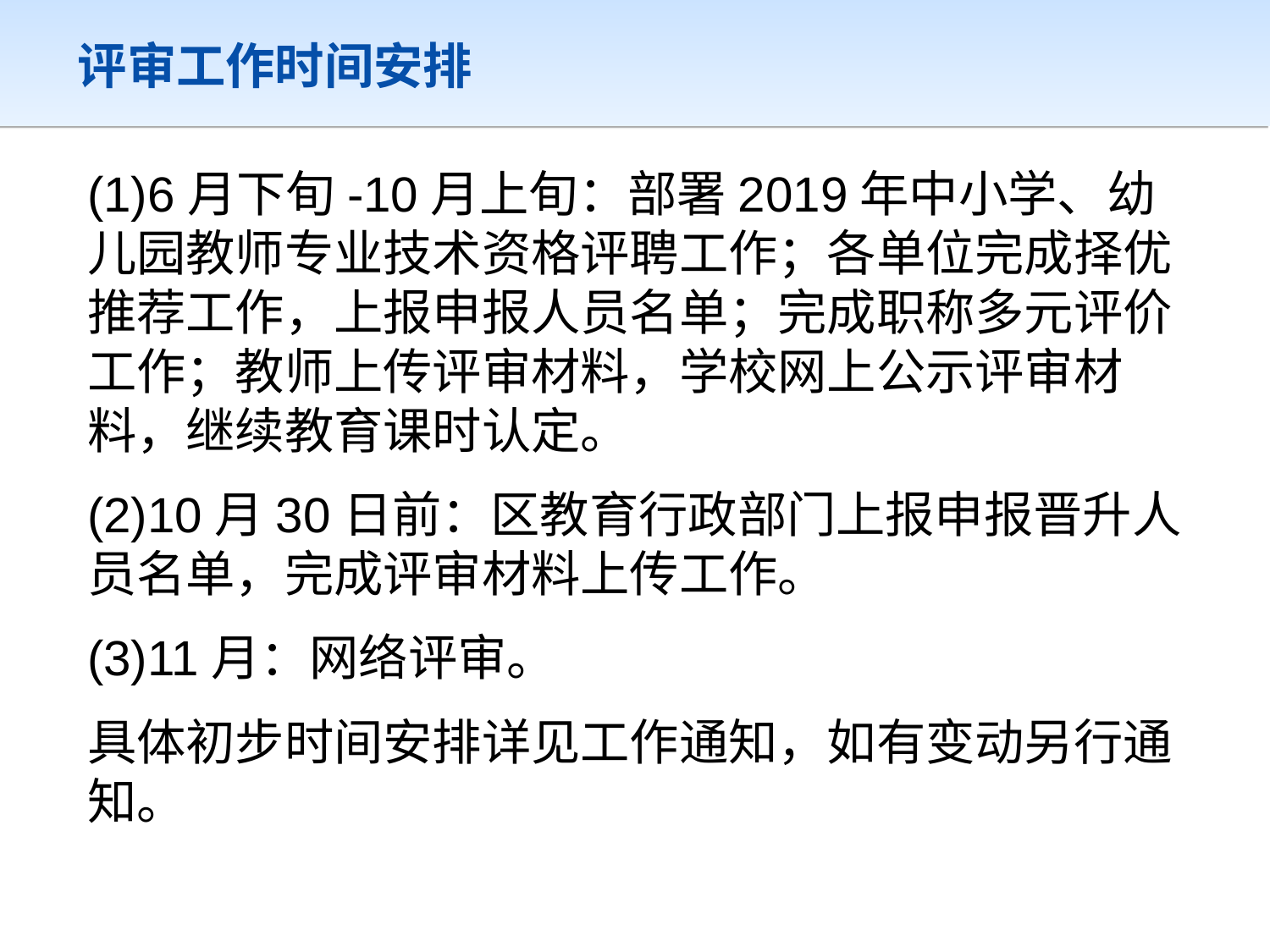

# 评审工作时间安排
(1)6月下旬-10月上旬：部署2019年中小学、幼儿园教师专业技术资格评聘工作；各单位完成择优推荐工作，上报申报人员名单；完成职称多元评价工作；教师上传评审材料，学校网上公示评审材料，继续教育课时认定。
(2)10月30日前：区教育行政部门上报申报晋升人员名单，完成评审材料上传工作。
(3)11月：网络评审。
具体初步时间安排详见工作通知，如有变动另行通知。